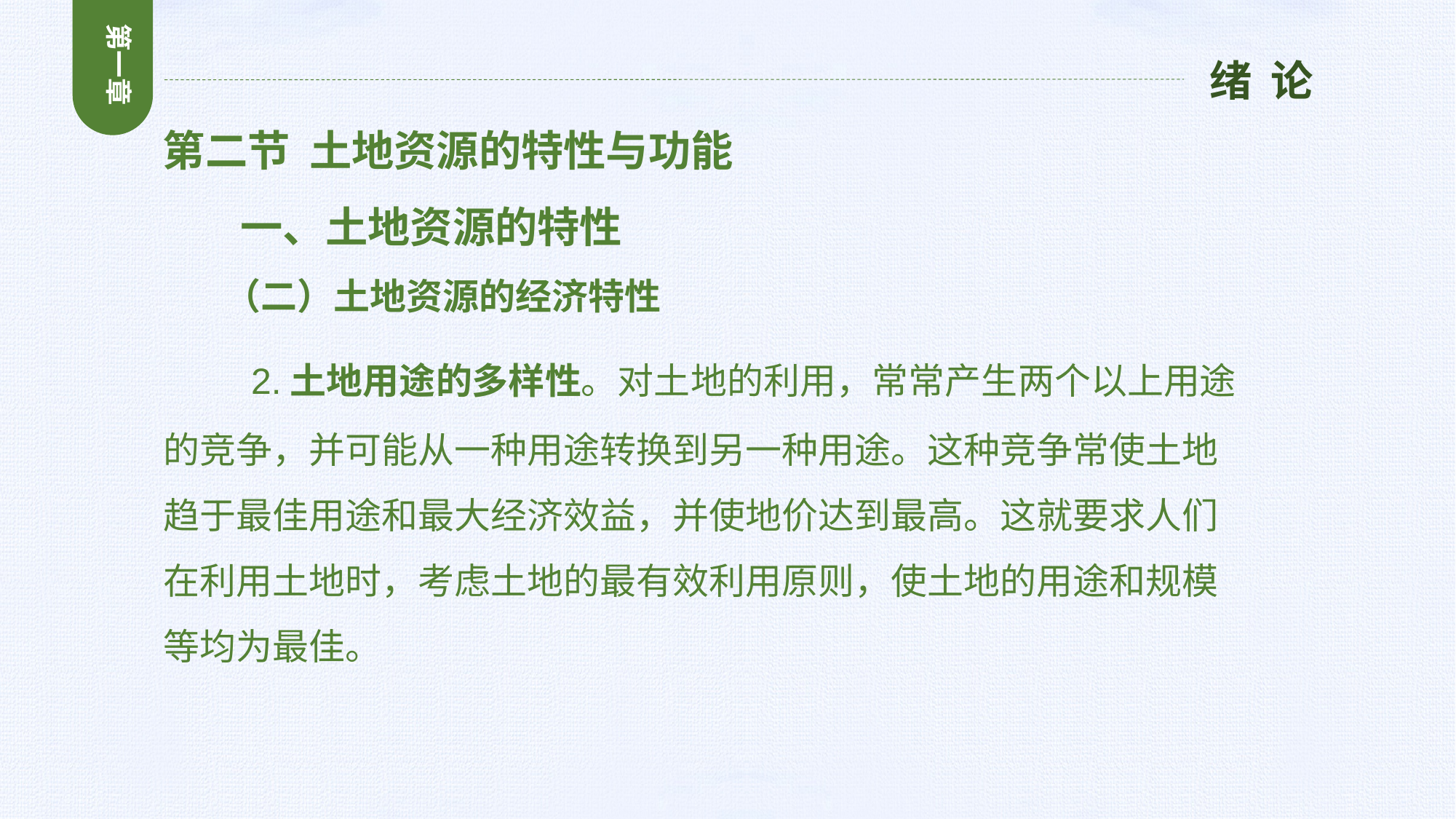

第一章
绪  论
第二节  土地资源的特性与功能
       一、土地资源的特性
        （二）土地资源的经济特性

       2.土地用途的多样性。对土地的利用，常常产生两个以上用途的竞争，并可能从一种用途转换到另一种用途。这种竞争常使土地趋于最佳用途和最大经济效益，并使地价达到最高。这就要求人们在利用土地时，考虑土地的最有效利用原则，使土地的用途和规模等均为最佳。